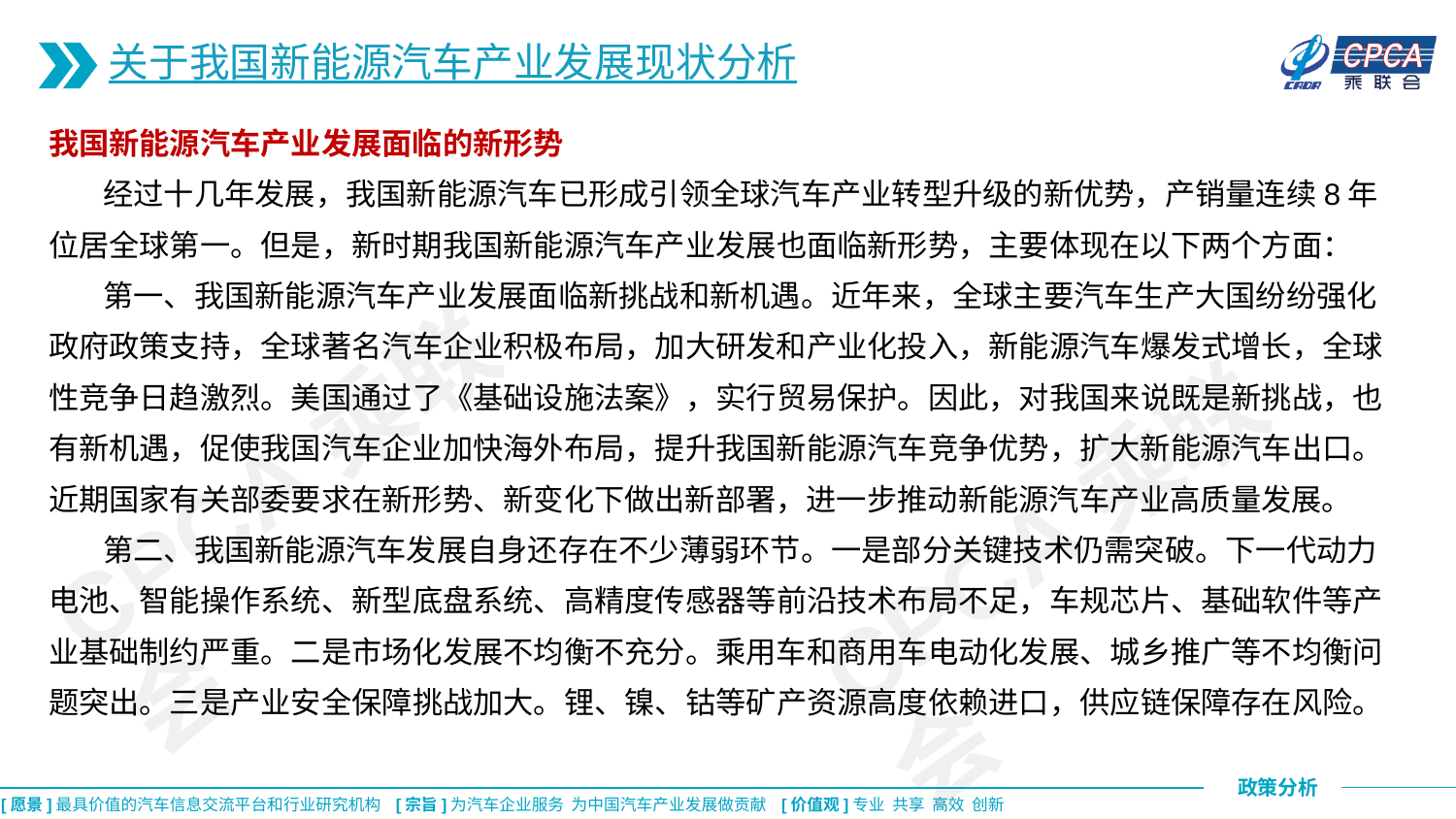

关于我国新能源汽车产业发展现状分析
我国新能源汽车产业发展面临的新形势
       经过十几年发展，我国新能源汽车已形成引领全球汽车产业转型升级的新优势，产销量连续8年位居全球第一。但是，新时期我国新能源汽车产业发展也面临新形势，主要体现在以下两个方面：
       第一、我国新能源汽车产业发展面临新挑战和新机遇。近年来，全球主要汽车生产大国纷纷强化政府政策支持，全球著名汽车企业积极布局，加大研发和产业化投入，新能源汽车爆发式增长，全球性竞争日趋激烈。美国通过了《基础设施法案》，实行贸易保护。因此，对我国来说既是新挑战，也有新机遇，促使我国汽车企业加快海外布局，提升我国新能源汽车竞争优势，扩大新能源汽车出口。近期国家有关部委要求在新形势、新变化下做出新部署，进一步推动新能源汽车产业高质量发展。
       第二、我国新能源汽车发展自身还存在不少薄弱环节。一是部分关键技术仍需突破。下一代动力电池、智能操作系统、新型底盘系统、高精度传感器等前沿技术布局不足，车规芯片、基础软件等产业基础制约严重。二是市场化发展不均衡不充分。乘用车和商用车电动化发展、城乡推广等不均衡问题突出。三是产业安全保障挑战加大。锂、镍、钴等矿产资源高度依赖进口，供应链保障存在风险。
CPCA乘联会
CPCA乘联会